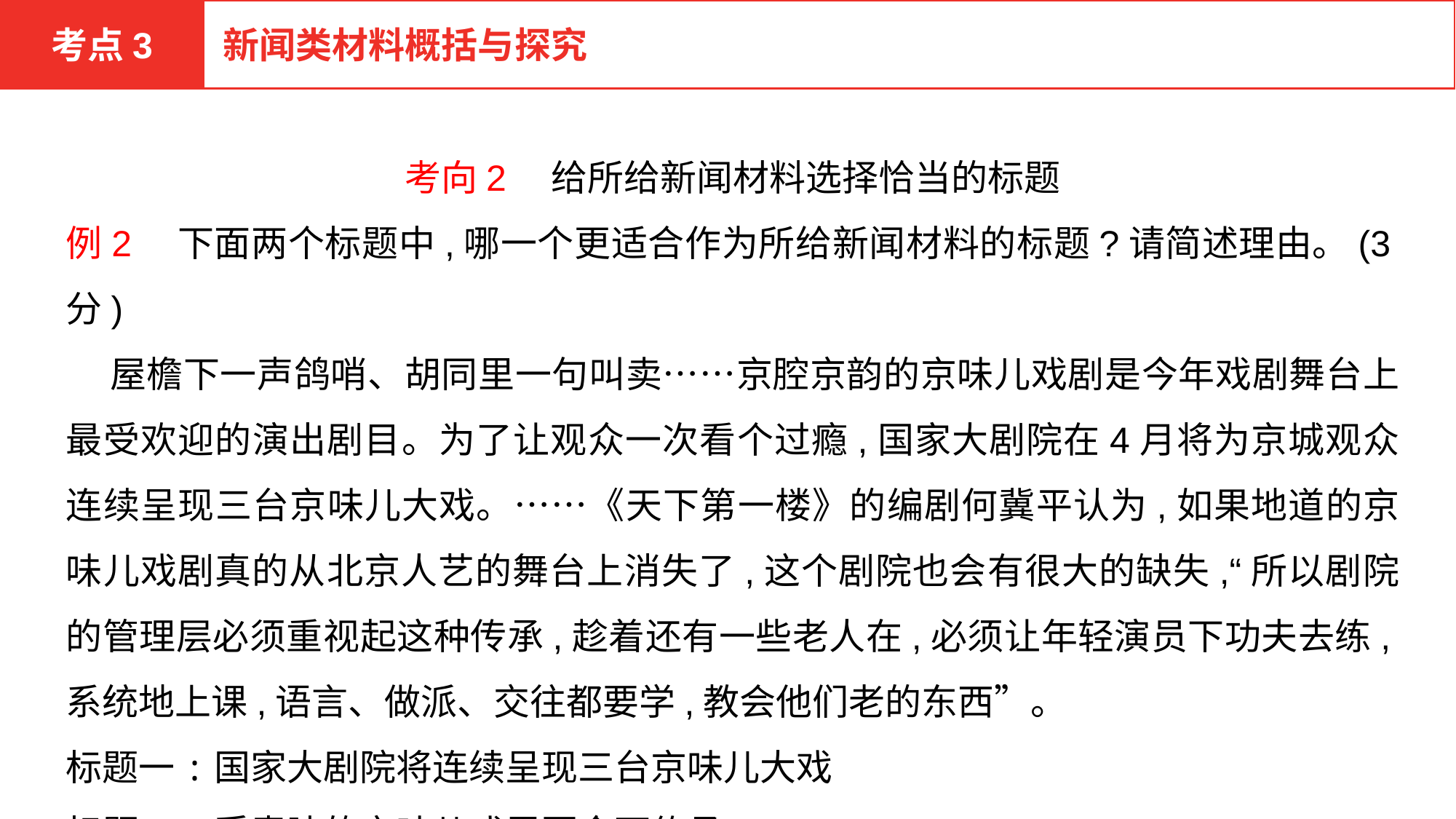

考点3
新闻类材料概括与探究
考向2　给所给新闻材料选择恰当的标题
例2　下面两个标题中,哪一个更适合作为所给新闻材料的标题?请简述理由。(3分)
    屋檐下一声鸽哨、胡同里一句叫卖……京腔京韵的京味儿戏剧是今年戏剧舞台上最受欢迎的演出剧目。为了让观众一次看个过瘾,国家大剧院在4月将为京城观众连续呈现三台京味儿大戏。……《天下第一楼》的编剧何冀平认为,如果地道的京味儿戏剧真的从北京人艺的舞台上消失了,这个剧院也会有很大的缺失,“所以剧院的管理层必须重视起这种传承,趁着还有一些老人在,必须让年轻演员下功夫去练,系统地上课,语言、做派、交往都要学,教会他们老的东西”。
标题一:国家大剧院将连续呈现三台京味儿大戏
标题二:受青睐的京味儿戏需要全面传承